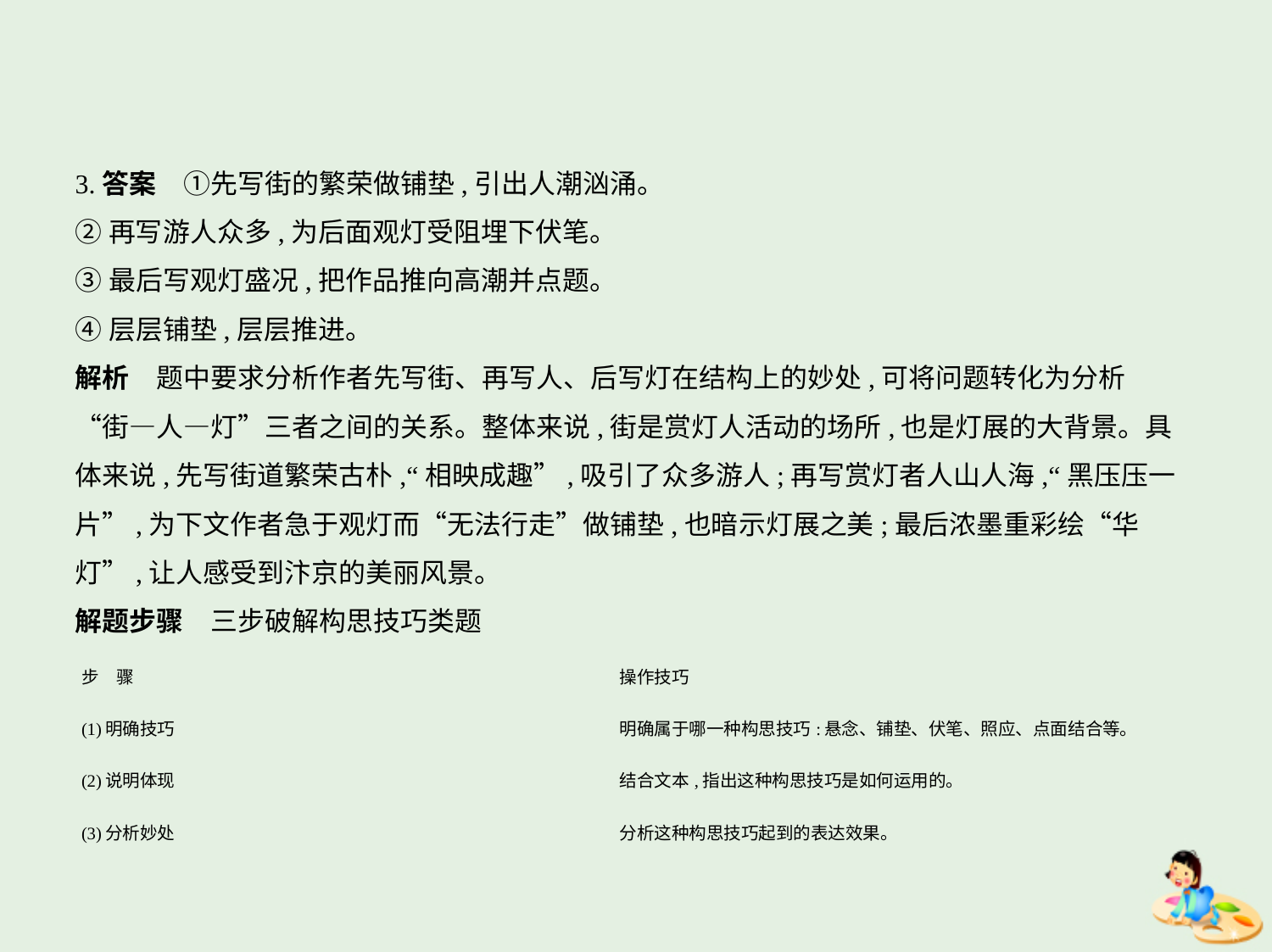

3.答案　①先写街的繁荣做铺垫,引出人潮汹涌。
②再写游人众多,为后面观灯受阻埋下伏笔。
③最后写观灯盛况,把作品推向高潮并点题。
④层层铺垫,层层推进。
解析　题中要求分析作者先写街、再写人、后写灯在结构上的妙处,可将问题转化为分析
“街—人—灯”三者之间的关系。整体来说,街是赏灯人活动的场所,也是灯展的大背景。具
体来说,先写街道繁荣古朴,“相映成趣”,吸引了众多游人;再写赏灯者人山人海,“黑压压一
片”,为下文作者急于观灯而“无法行走”做铺垫,也暗示灯展之美;最后浓墨重彩绘“华
灯”,让人感受到汴京的美丽风景。
解题步骤　三步破解构思技巧类题
| 步　骤 | 操作技巧 |
| --- | --- |
| (1)明确技巧 | 明确属于哪一种构思技巧:悬念、铺垫、伏笔、照应、点面结合等。 |
| (2)说明体现 | 结合文本,指出这种构思技巧是如何运用的。 |
| (3)分析妙处 | 分析这种构思技巧起到的表达效果。 |